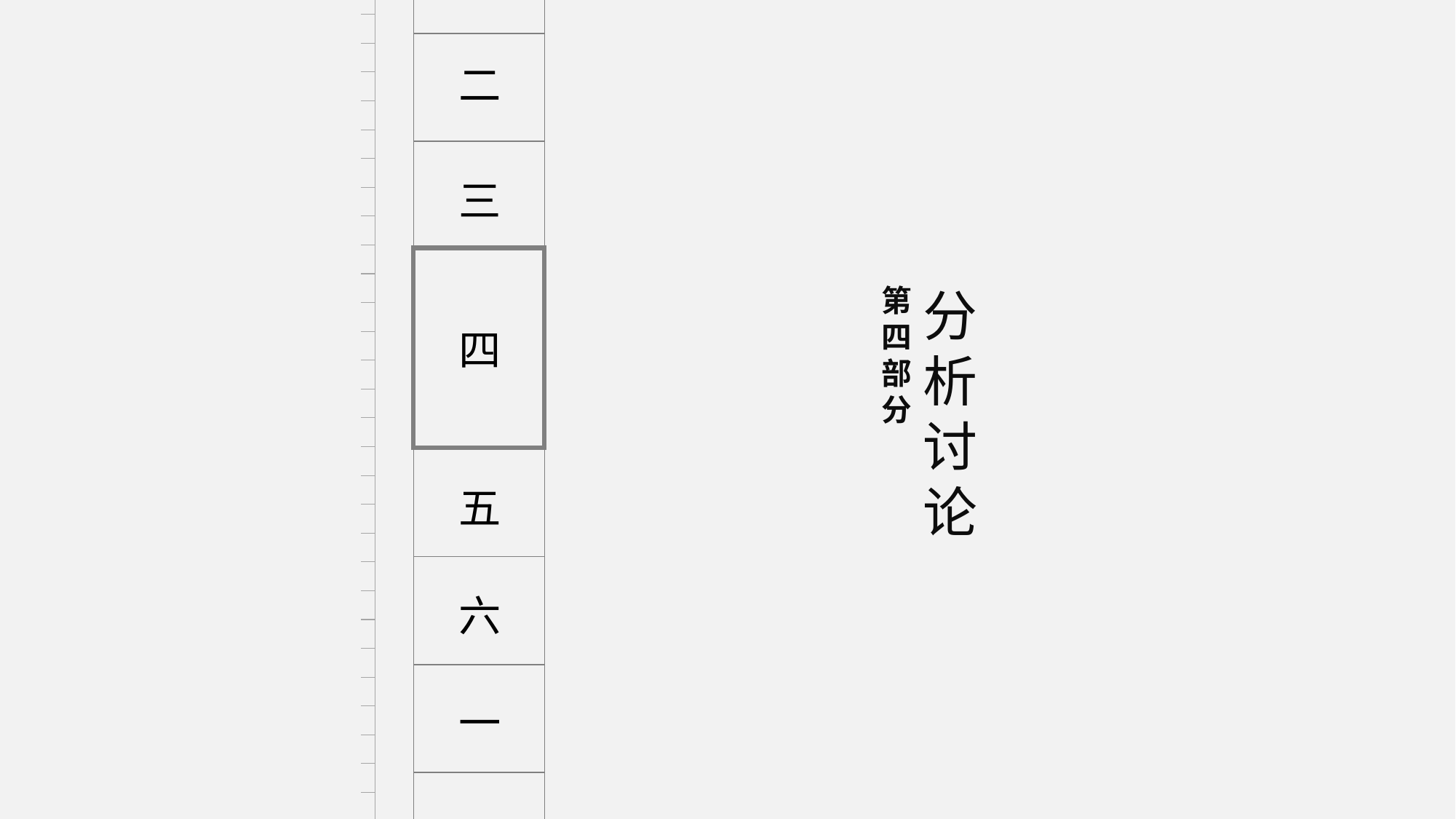

二
三
第四部分
分析讨论
四
五
六
一